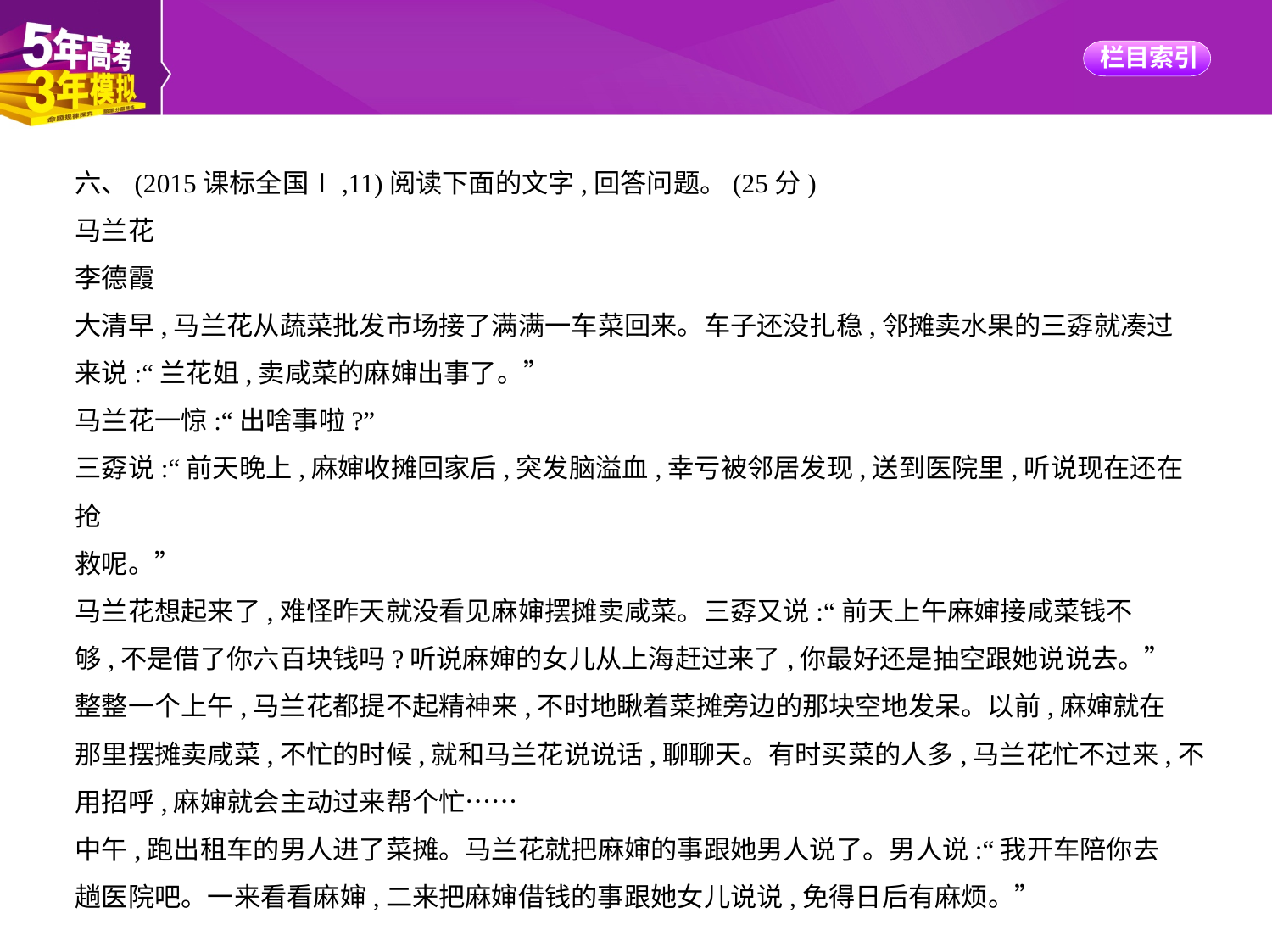

六、(2015课标全国Ⅰ,11)阅读下面的文字,回答问题。(25分)
马兰花
李德霞
大清早,马兰花从蔬菜批发市场接了满满一车菜回来。车子还没扎稳,邻摊卖水果的三孬就凑过
来说:“兰花姐,卖咸菜的麻婶出事了。”
马兰花一惊:“出啥事啦?”
三孬说:“前天晚上,麻婶收摊回家后,突发脑溢血,幸亏被邻居发现,送到医院里,听说现在还在抢
救呢。”
马兰花想起来了,难怪昨天就没看见麻婶摆摊卖咸菜。三孬又说:“前天上午麻婶接咸菜钱不
够,不是借了你六百块钱吗?听说麻婶的女儿从上海赶过来了,你最好还是抽空跟她说说去。”
整整一个上午,马兰花都提不起精神来,不时地瞅着菜摊旁边的那块空地发呆。以前,麻婶就在
那里摆摊卖咸菜,不忙的时候,就和马兰花说说话,聊聊天。有时买菜的人多,马兰花忙不过来,不
用招呼,麻婶就会主动过来帮个忙……
中午,跑出租车的男人进了菜摊。马兰花就把麻婶的事跟她男人说了。男人说:“我开车陪你去
趟医院吧。一来看看麻婶,二来把麻婶借钱的事跟她女儿说说,免得日后有麻烦。”